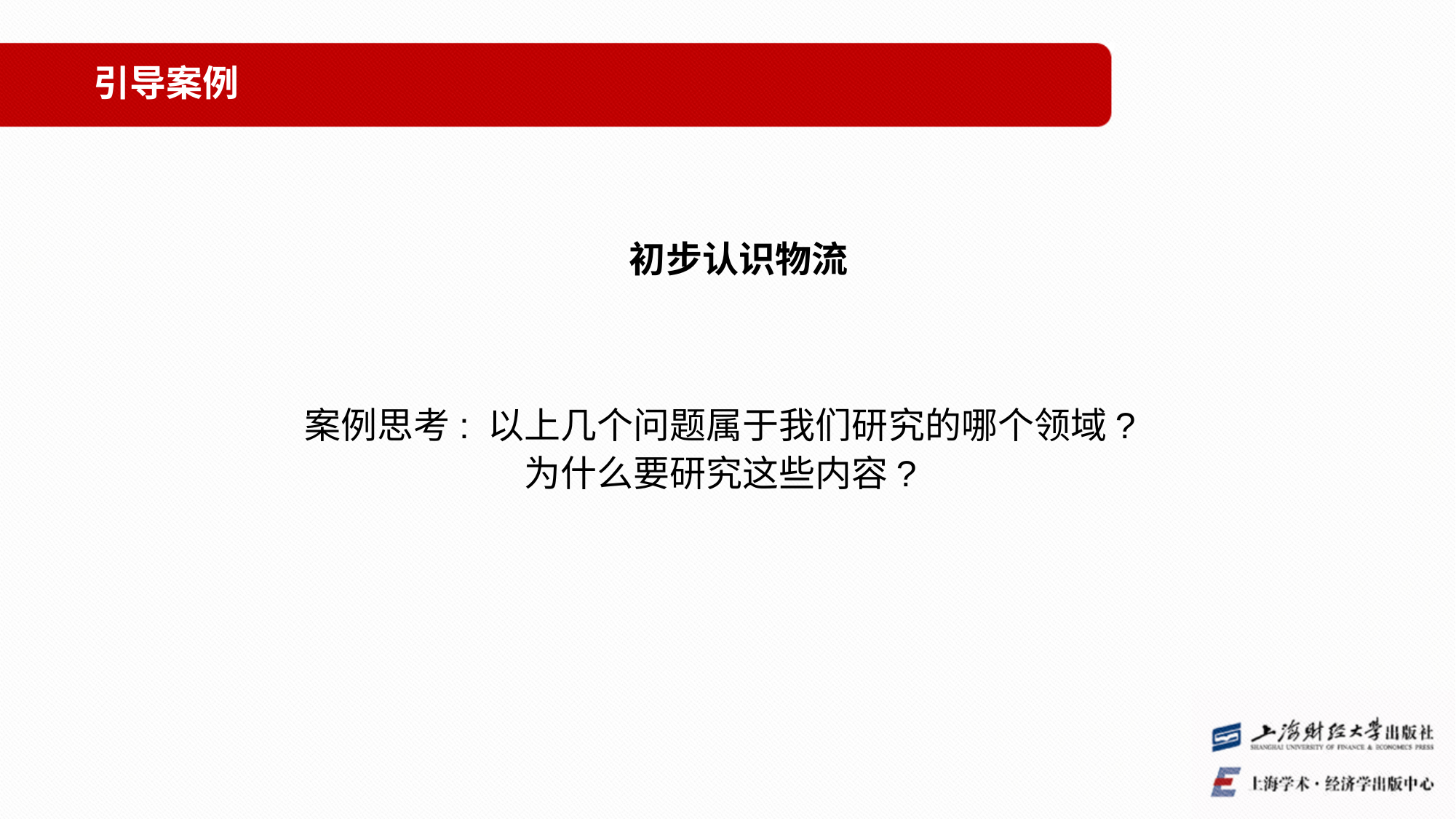

引导案例
初步认识物流
案例思考: 以上几个问题属于我们研究的哪个领域?
为什么要研究这些内容?